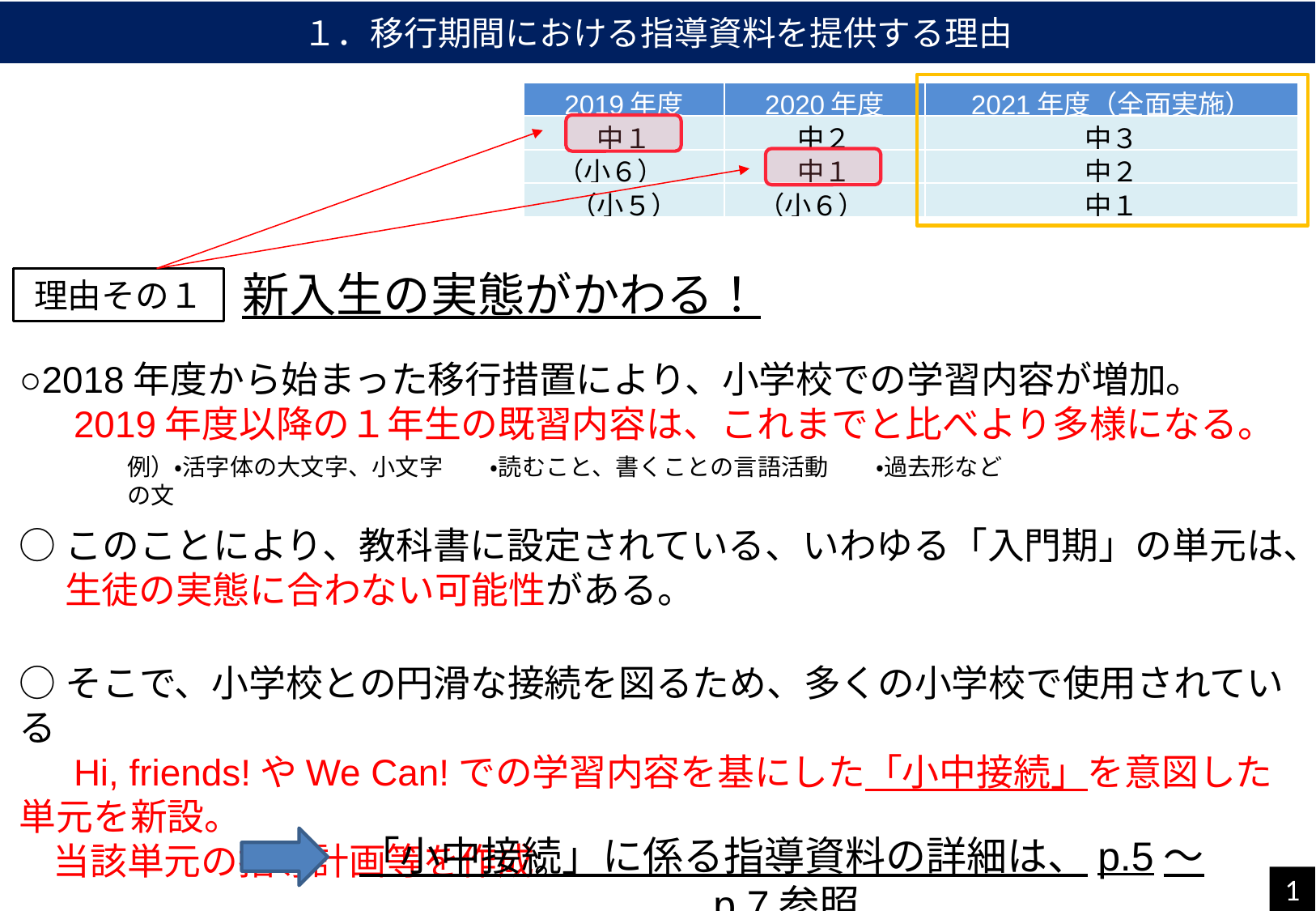

１．移行期間における指導資料を提供する理由

| 2019年度 | 2020年度 | 2021年度（全面実施） |
| --- | --- | --- |
| 中１ | 中２ | 中３ |
| （小６） | 中１ | 中２ |
| （小５） | （小６） | 中１ |

新入生の実態がかわる！
理由その１
○2018年度から始まった移行措置により、小学校での学習内容が増加。
　 2019年度以降の１年生の既習内容は、これまでと比べより多様になる。

○このことにより、教科書に設定されている、いわゆる「入門期」の単元は、
　 生徒の実態に合わない可能性がある。

○そこで、小学校との円滑な接続を図るため、多くの小学校で使用されている
　 Hi, friends!やWe Can!での学習内容を基にした「小中接続」を意図した単元を新設。
   当該単元の指導計画等を作成。
例）・活字体の大文字、小文字　　・読むこと、書くことの言語活動　　・過去形などの文
「小中接続」に係る指導資料の詳細は、p.5～p.7参照

1